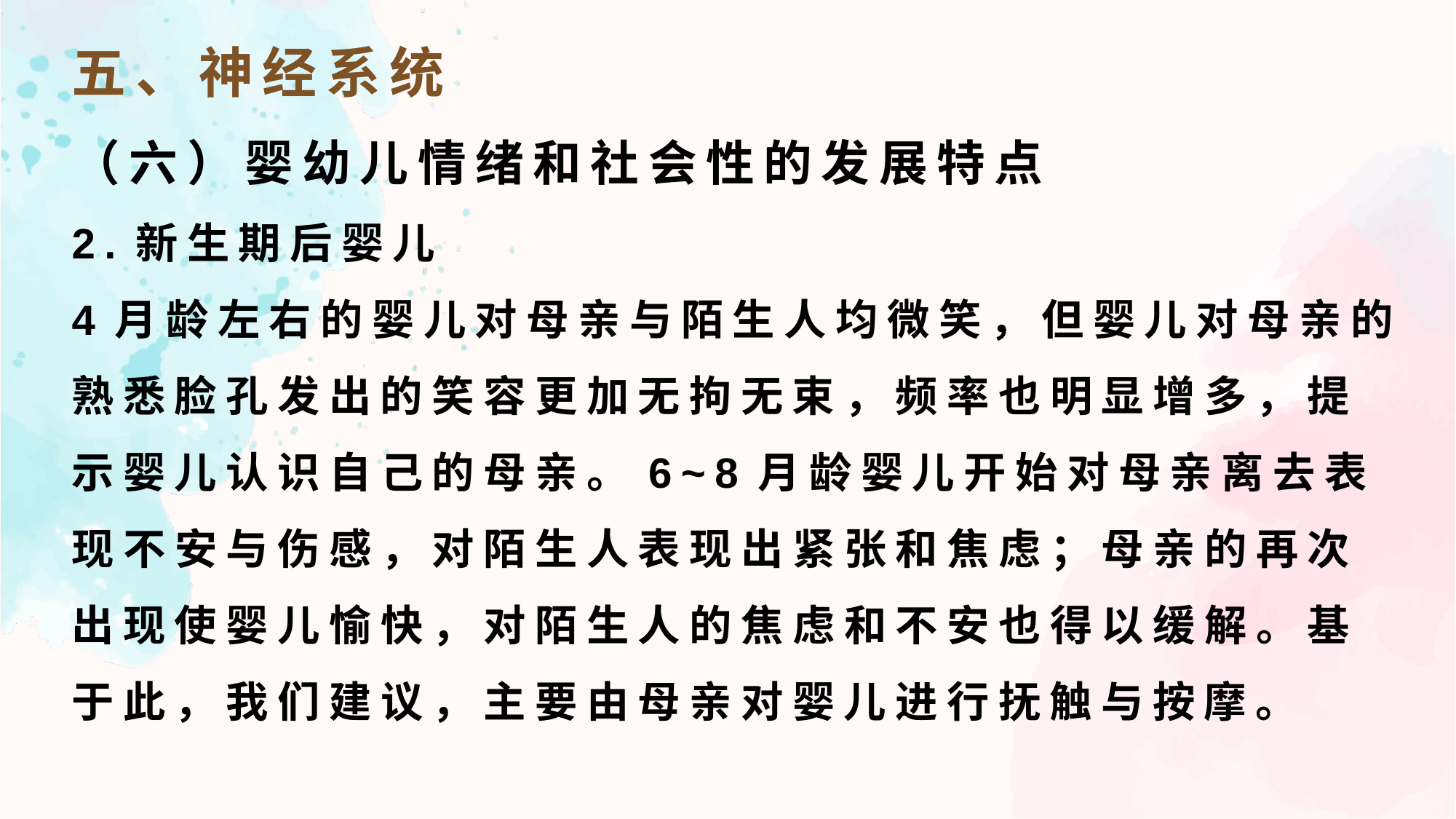

五、神经系统
（六）婴幼儿情绪和社会性的发展特点
2.新生期后婴儿
4月龄左右的婴儿对母亲与陌生人均微笑，但婴儿对母亲的熟悉脸孔发出的笑容更加无拘无束，频率也明显增多，提示婴儿认识自己的母亲。6~8月龄婴儿开始对母亲离去表现不安与伤感，对陌生人表现出紧张和焦虑；母亲的再次出现使婴儿愉快，对陌生人的焦虑和不安也得以缓解。基于此，我们建议，主要由母亲对婴儿进行抚触与按摩。